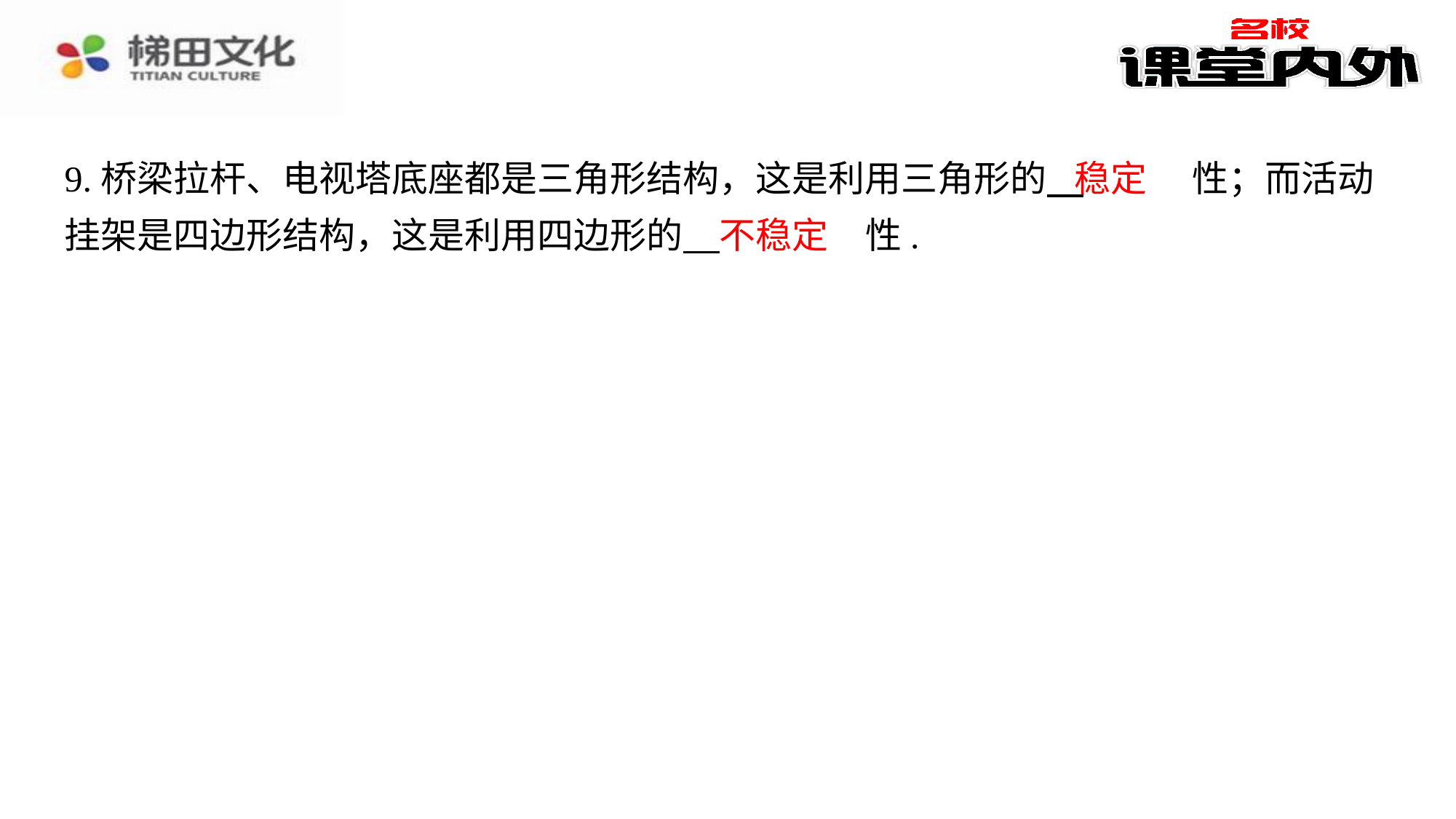

稳定
9.桥梁拉杆、电视塔底座都是三角形结构，这是利用三角形的 　稳定　⁠性；而活动挂架是四边形结构，这是利用四边形的 　不稳定　⁠性.
不稳定